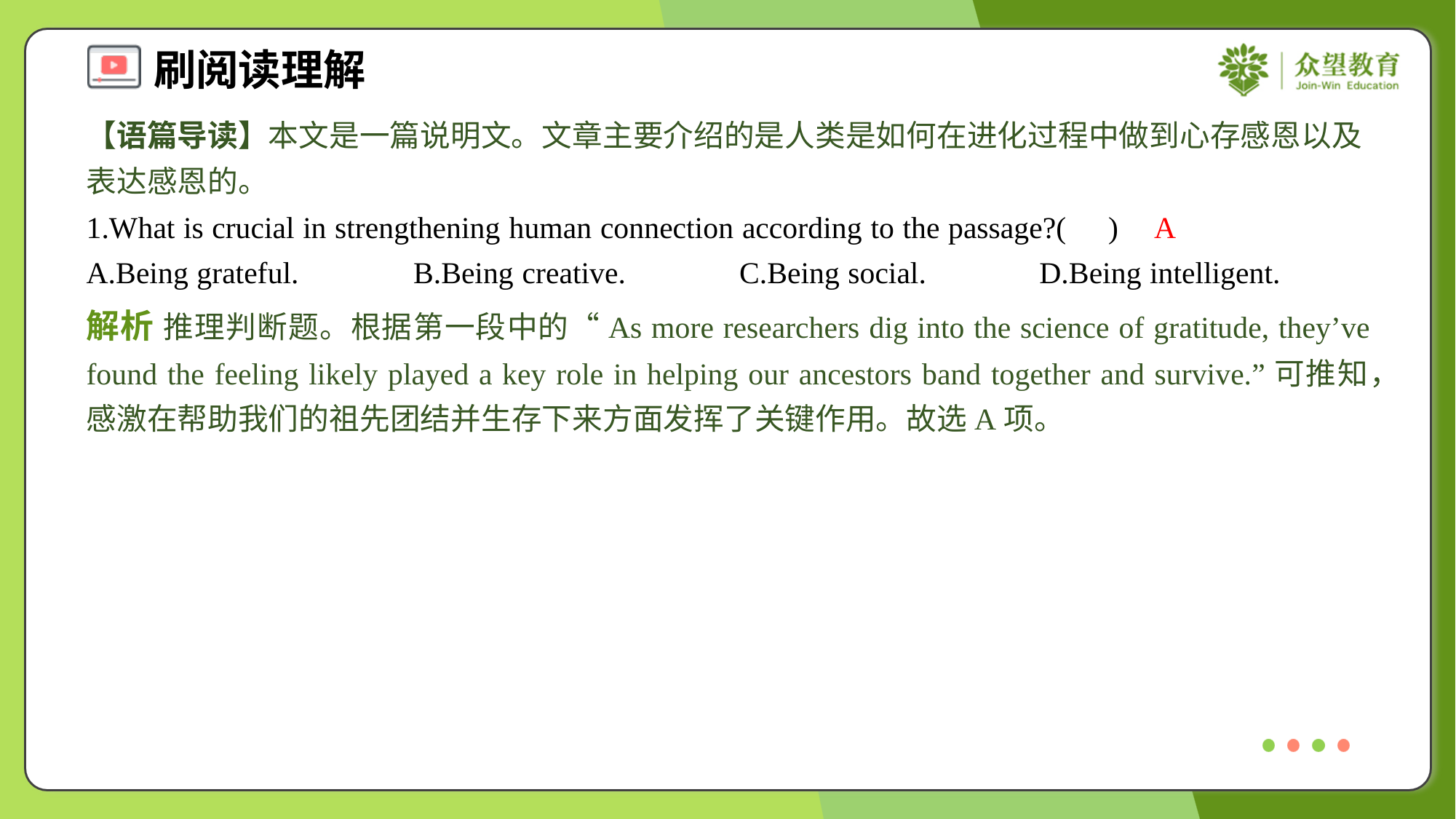

【语篇导读】本文是一篇说明文。文章主要介绍的是人类是如何在进化过程中做到心存感恩以及表达感恩的。
1.What is crucial in strengthening human connection according to the passage?(     )
A
A.Being grateful.	B.Being creative.	C.Being social.	D.Being intelligent.
解析 推理判断题。根据第一段中的“As more researchers dig into the science of gratitude, they’ve found the feeling likely played a key role in helping our ancestors band together and survive.”可推知，感激在帮助我们的祖先团结并生存下来方面发挥了关键作用。故选A项。